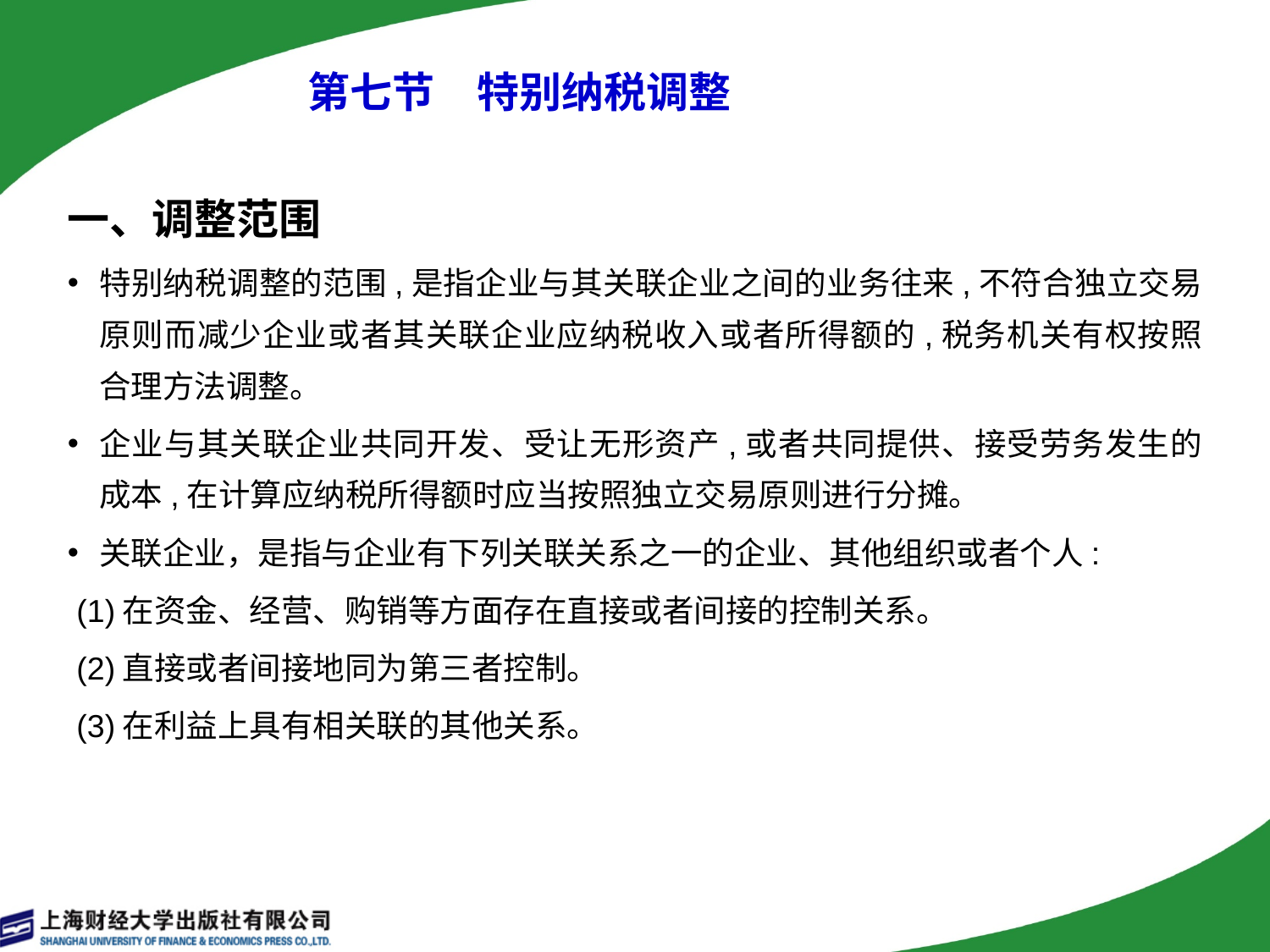

# 第七节　特别纳税调整
一、调整范围
特别纳税调整的范围,是指企业与其关联企业之间的业务往来,不符合独立交易原则而减少企业或者其关联企业应纳税收入或者所得额的,税务机关有权按照合理方法调整。
企业与其关联企业共同开发、受让无形资产,或者共同提供、接受劳务发生的成本,在计算应纳税所得额时应当按照独立交易原则进行分摊。
关联企业，是指与企业有下列关联关系之一的企业、其他组织或者个人:
 (1)在资金、经营、购销等方面存在直接或者间接的控制关系。
 (2)直接或者间接地同为第三者控制。
 (3)在利益上具有相关联的其他关系。